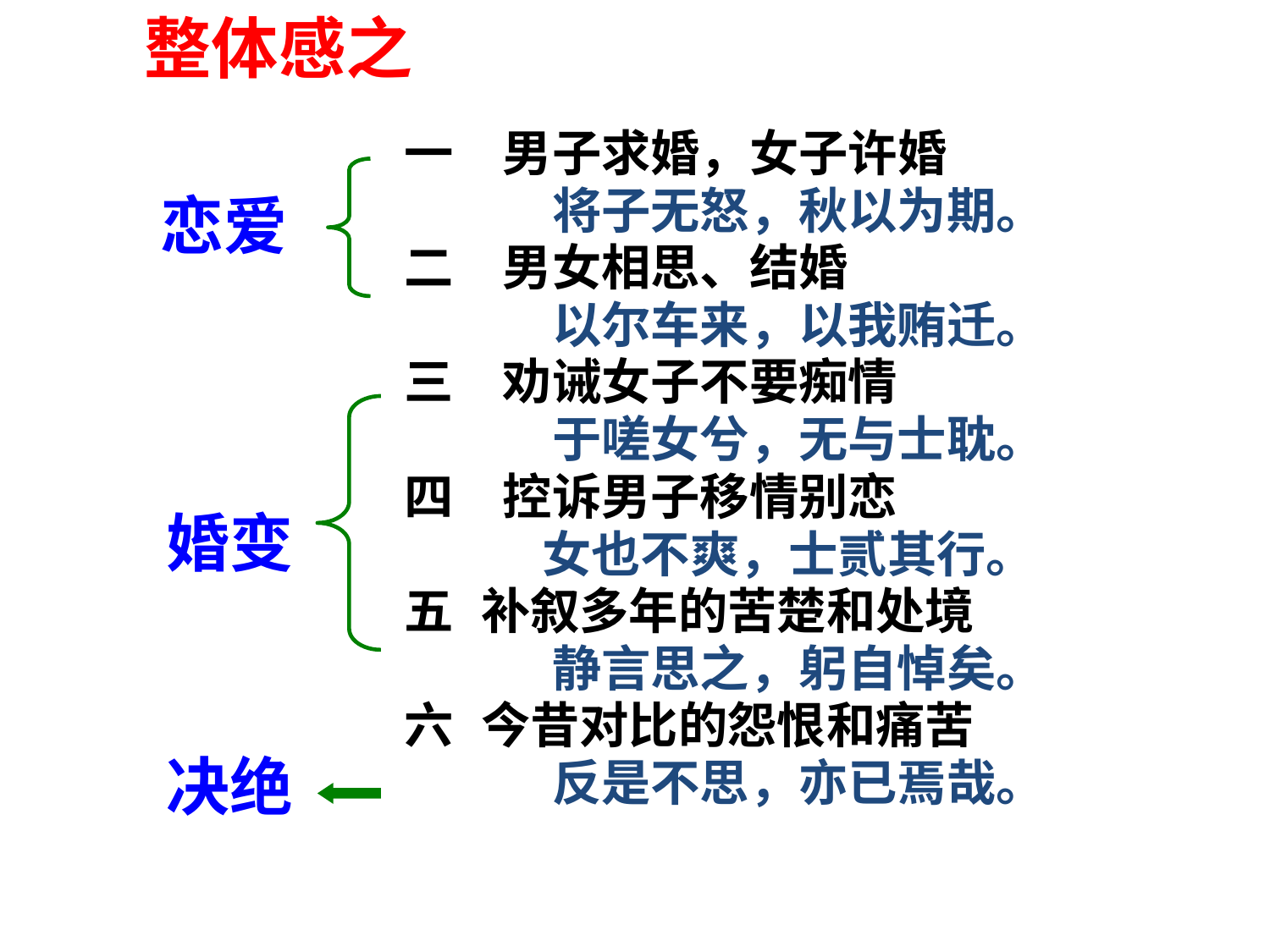

整体感之
一　男子求婚，女子许婚
　　　将子无怒，秋以为期。
二　男女相思、结婚
　　　以尔车来，以我贿迁。
三　劝诫女子不要痴情
　　　于嗟女兮，无与士耽。
四　控诉男子移情别恋
  　　女也不爽，士贰其行。
五  补叙多年的苦楚和处境
　　　静言思之，躬自悼矣。
六  今昔对比的怨恨和痛苦
　　　反是不思，亦已焉哉。

恋爱

婚变
决绝